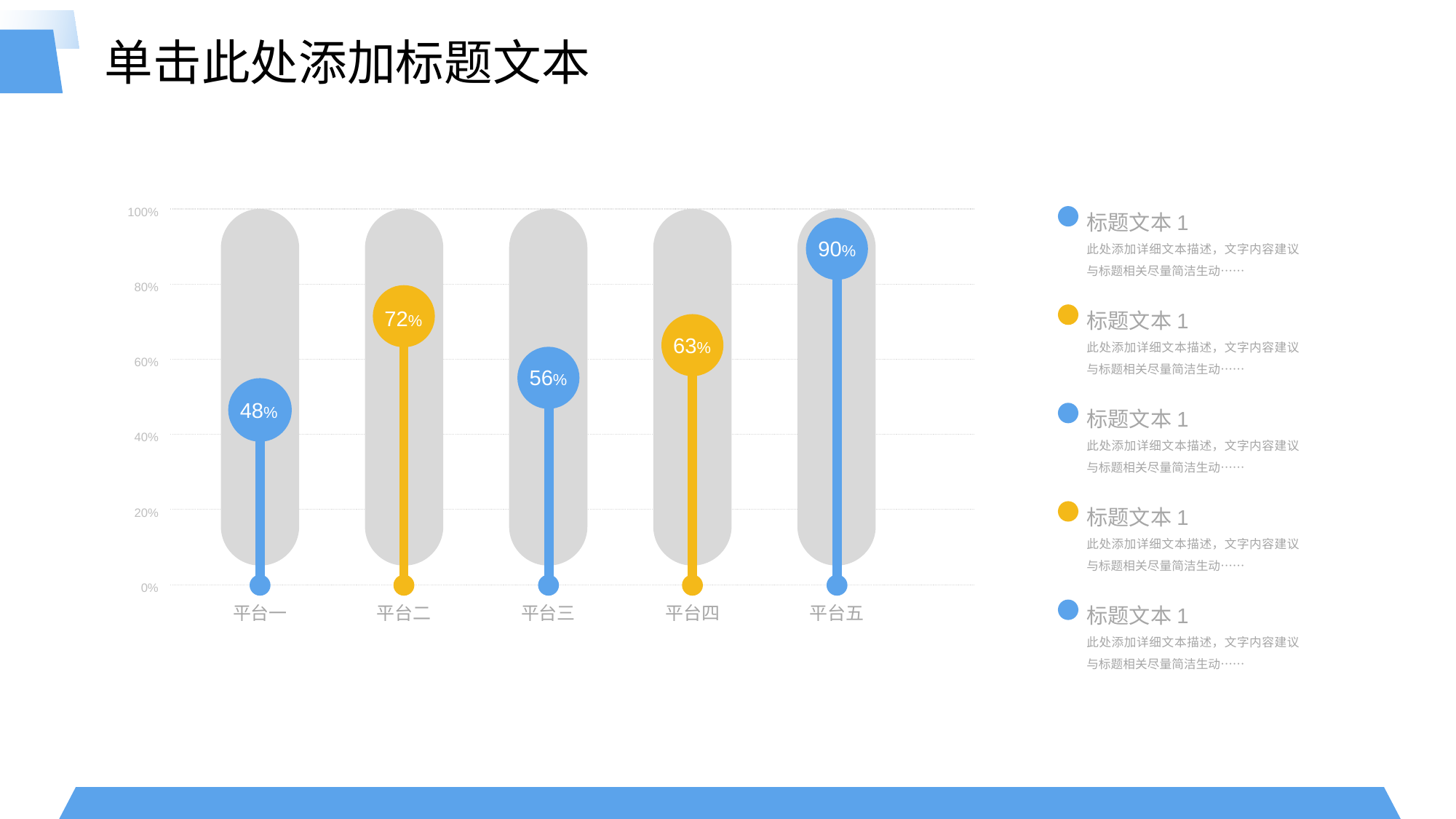

单击此处添加标题文本
标题文本1
此处添加详细文本描述，文字内容建议与标题相关尽量简洁生动……

100%
80%
60%
40%
20%
0%

90%

标题文本1
此处添加详细文本描述，文字内容建议与标题相关尽量简洁生动……

72%

63%

56%

标题文本1
此处添加详细文本描述，文字内容建议与标题相关尽量简洁生动……

48%
标题文本1
此处添加详细文本描述，文字内容建议与标题相关尽量简洁生动……

标题文本1
此处添加详细文本描述，文字内容建议与标题相关尽量简洁生动……

平台一
平台二
平台三
平台四
平台五